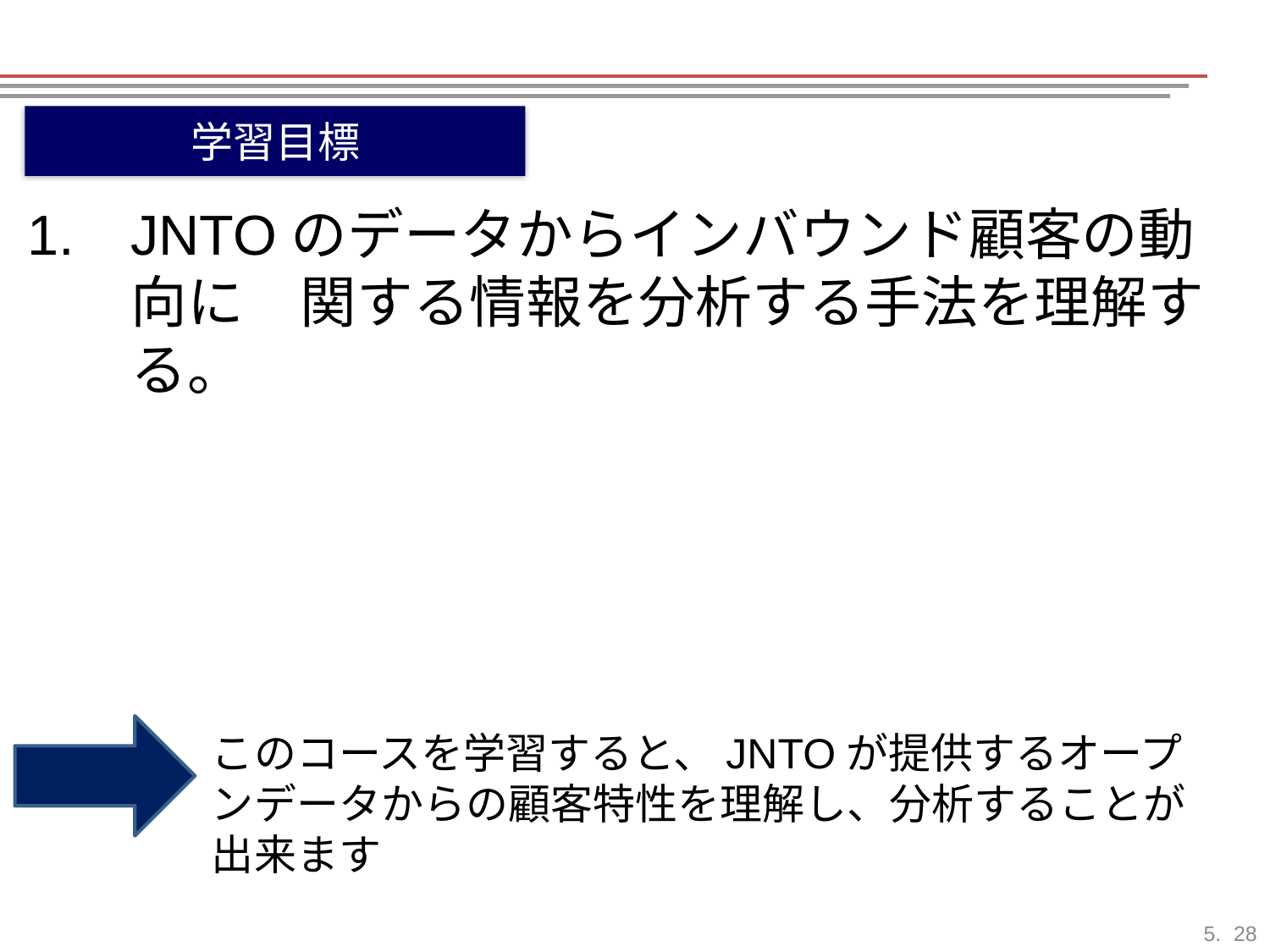

学習目標
JNTOのデータからインバウンド顧客の動向に　関する情報を分析する手法を理解する。

このコースを学習すると、JNTOが提供するオープンデータからの顧客特性を理解し、分析することが出来ます
28